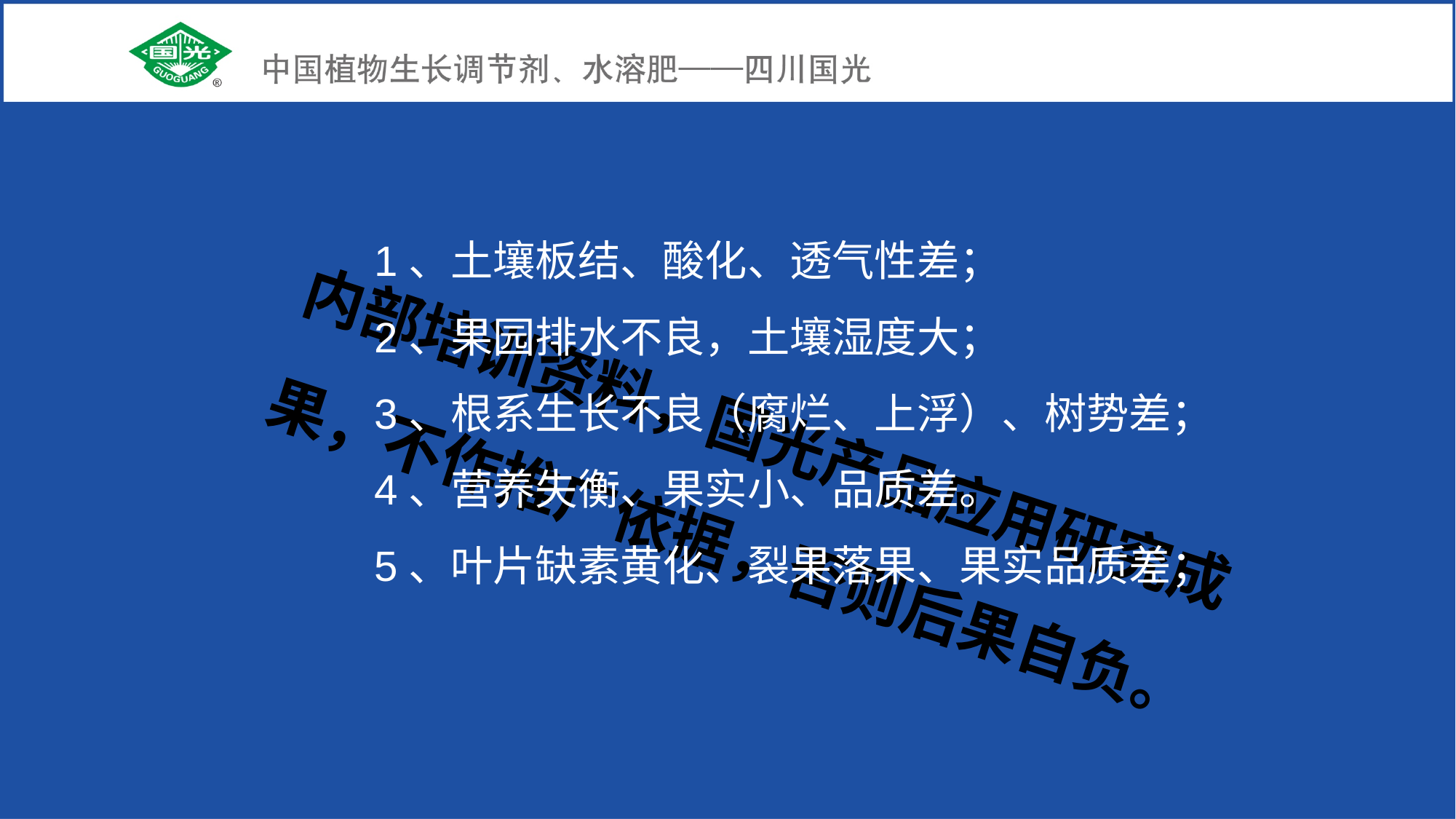

1、土壤板结、酸化、透气性差；
2、果园排水不良，土壤湿度大；
3、根系生长不良（腐烂、上浮）、树势差；
4、营养失衡、果实小、品质差。
5、叶片缺素黄化、裂果落果、果实品质差；